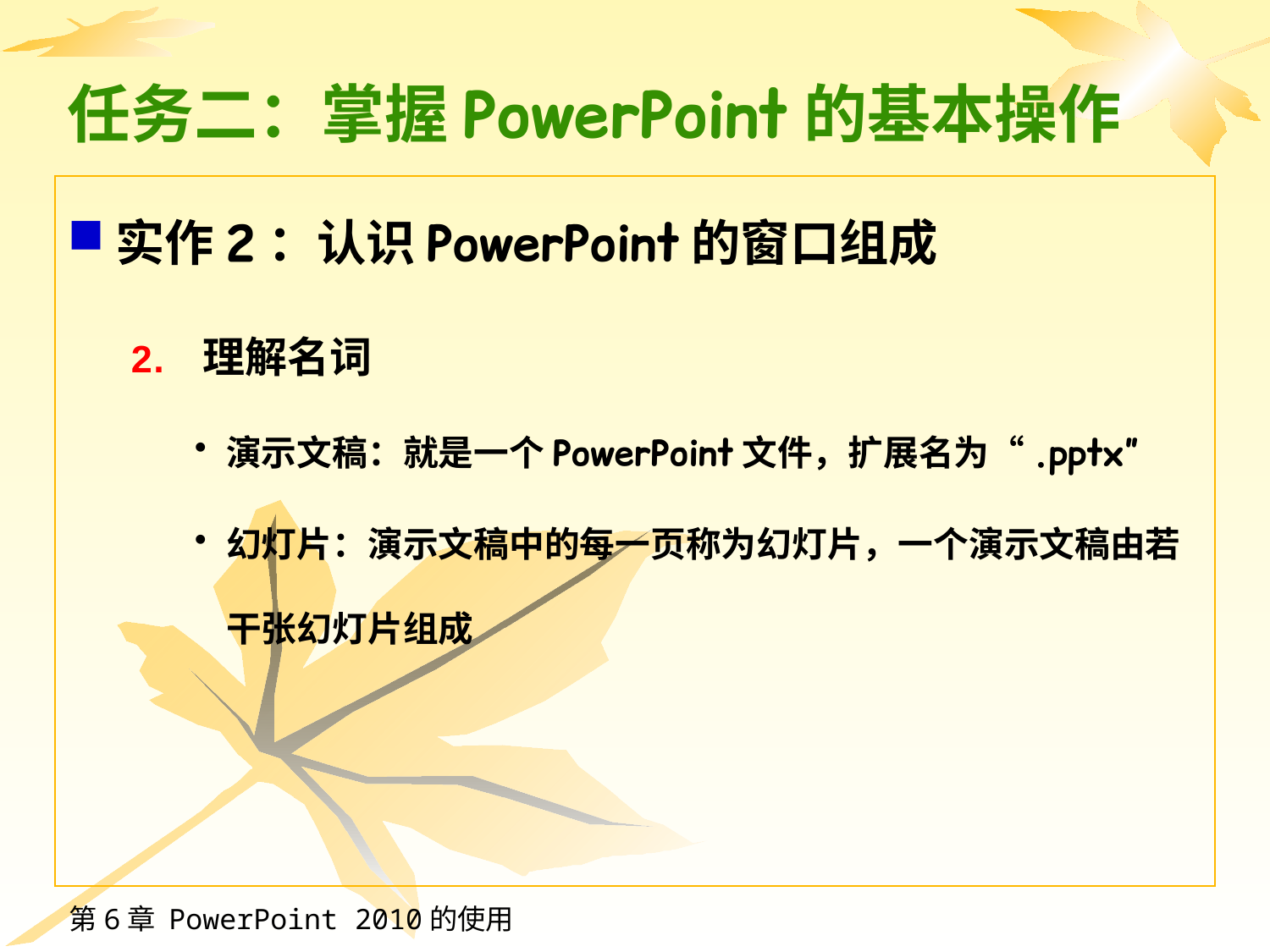

# 任务二：掌握PowerPoint的基本操作
实作2：认识PowerPoint的窗口组成
理解名词
演示文稿：就是一个PowerPoint文件，扩展名为“.pptx”
幻灯片：演示文稿中的每一页称为幻灯片，一个演示文稿由若干张幻灯片组成